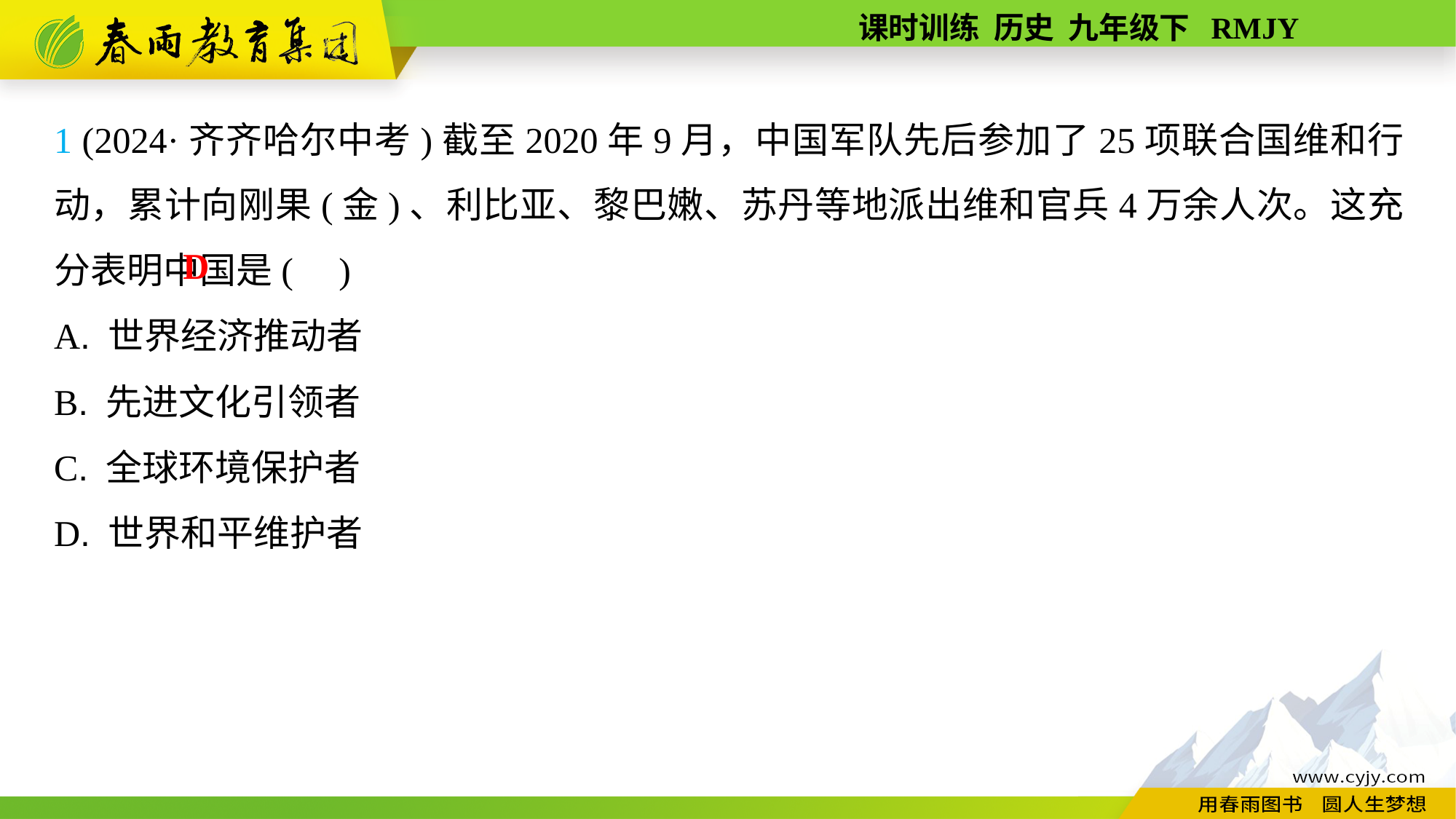

1 (2024·齐齐哈尔中考)截至2020年9月，中国军队先后参加了25项联合国维和行动，累计向刚果(金)、利比亚、黎巴嫩、苏丹等地派出维和官兵4万余人次。这充分表明中国是(     )
A. 世界经济推动者
B. 先进文化引领者
C. 全球环境保护者
D. 世界和平维护者
D